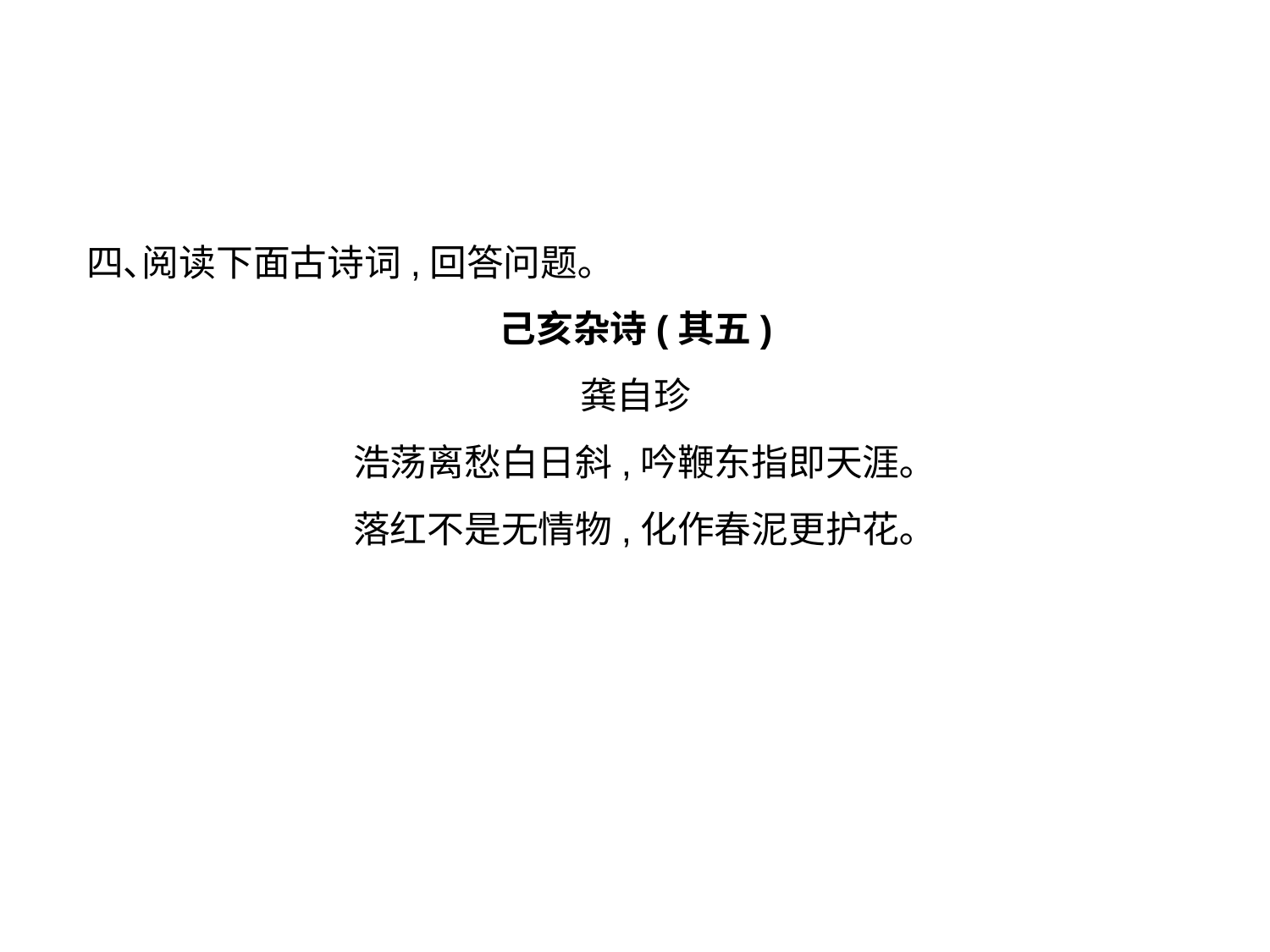

四､阅读下面古诗词,回答问题｡
己亥杂诗(其五)
龚自珍
浩荡离愁白日斜,吟鞭东指即天涯｡
落红不是无情物,化作春泥更护花｡